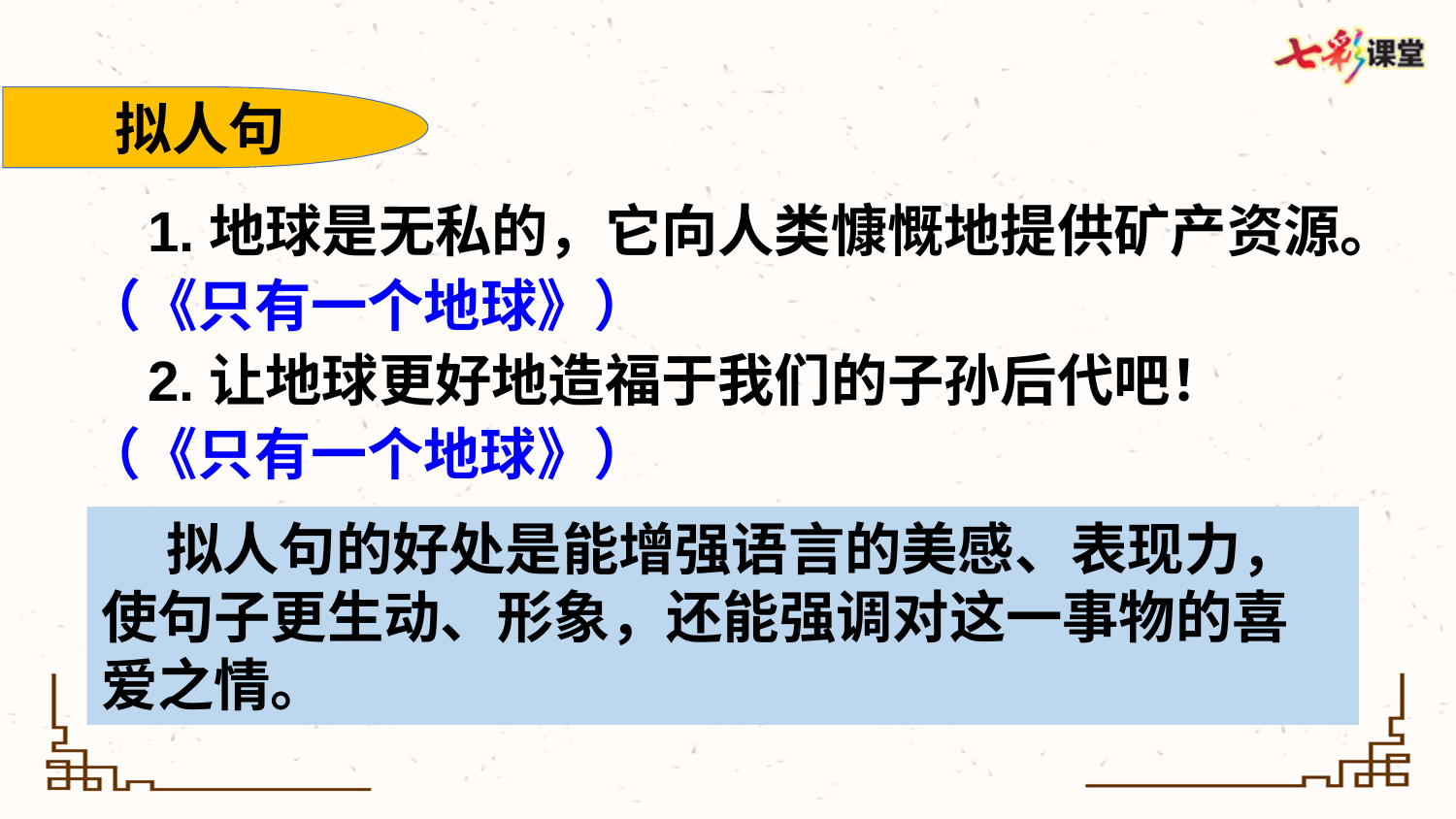

拟人句
    1.地球是无私的，它向人类慷慨地提供矿产资源。（《只有一个地球》）
    2.让地球更好地造福于我们的子孙后代吧！（《只有一个地球》）
    拟人句的好处是能增强语言的美感、表现力，使句子更生动、形象，还能强调对这一事物的喜爱之情。